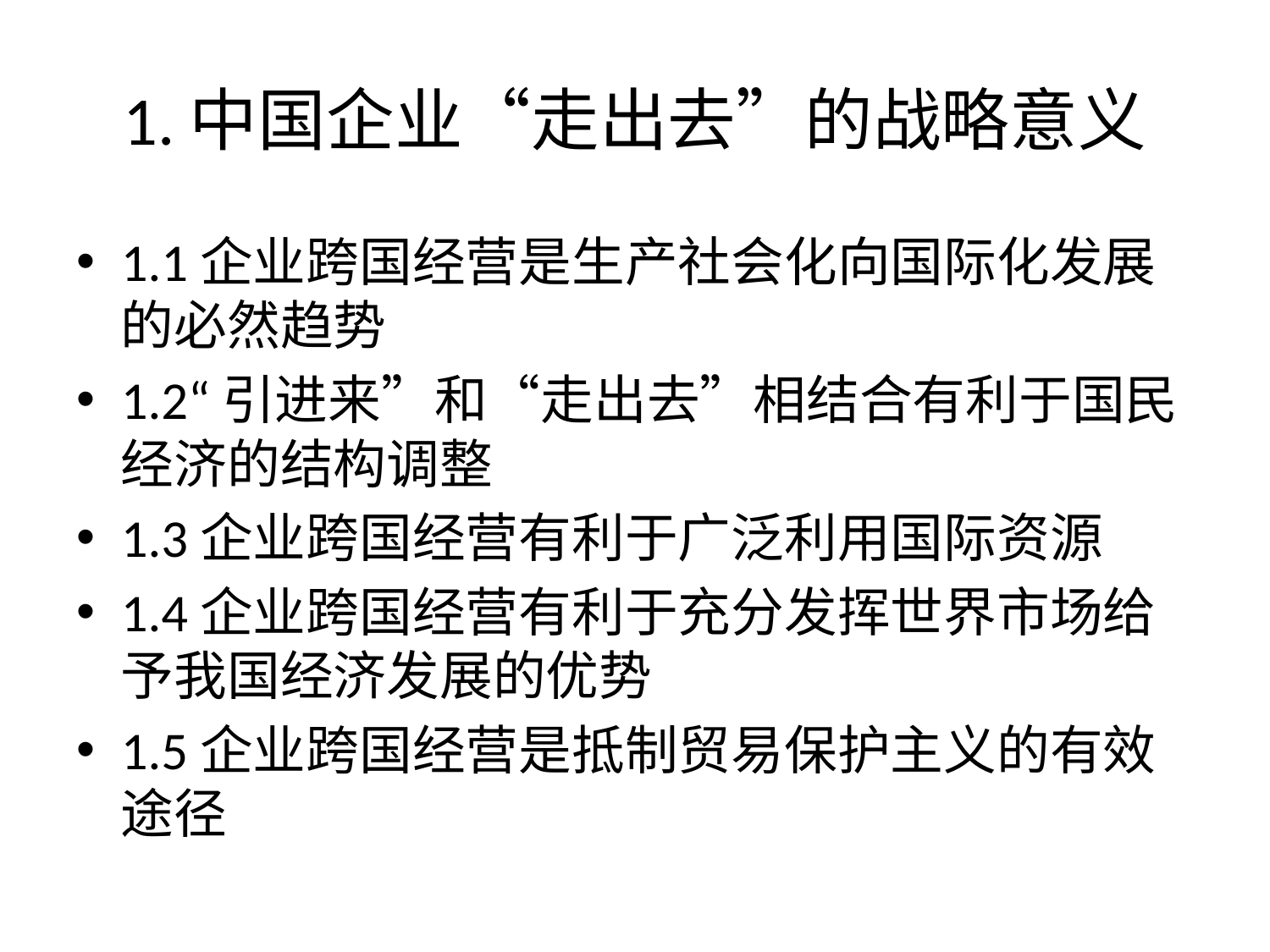

# 1.中国企业“走出去”的战略意义
1.1企业跨国经营是生产社会化向国际化发展的必然趋势
1.2“引进来”和“走出去”相结合有利于国民经济的结构调整
1.3企业跨国经营有利于广泛利用国际资源
1.4企业跨国经营有利于充分发挥世界市场给予我国经济发展的优势
1.5企业跨国经营是抵制贸易保护主义的有效途径